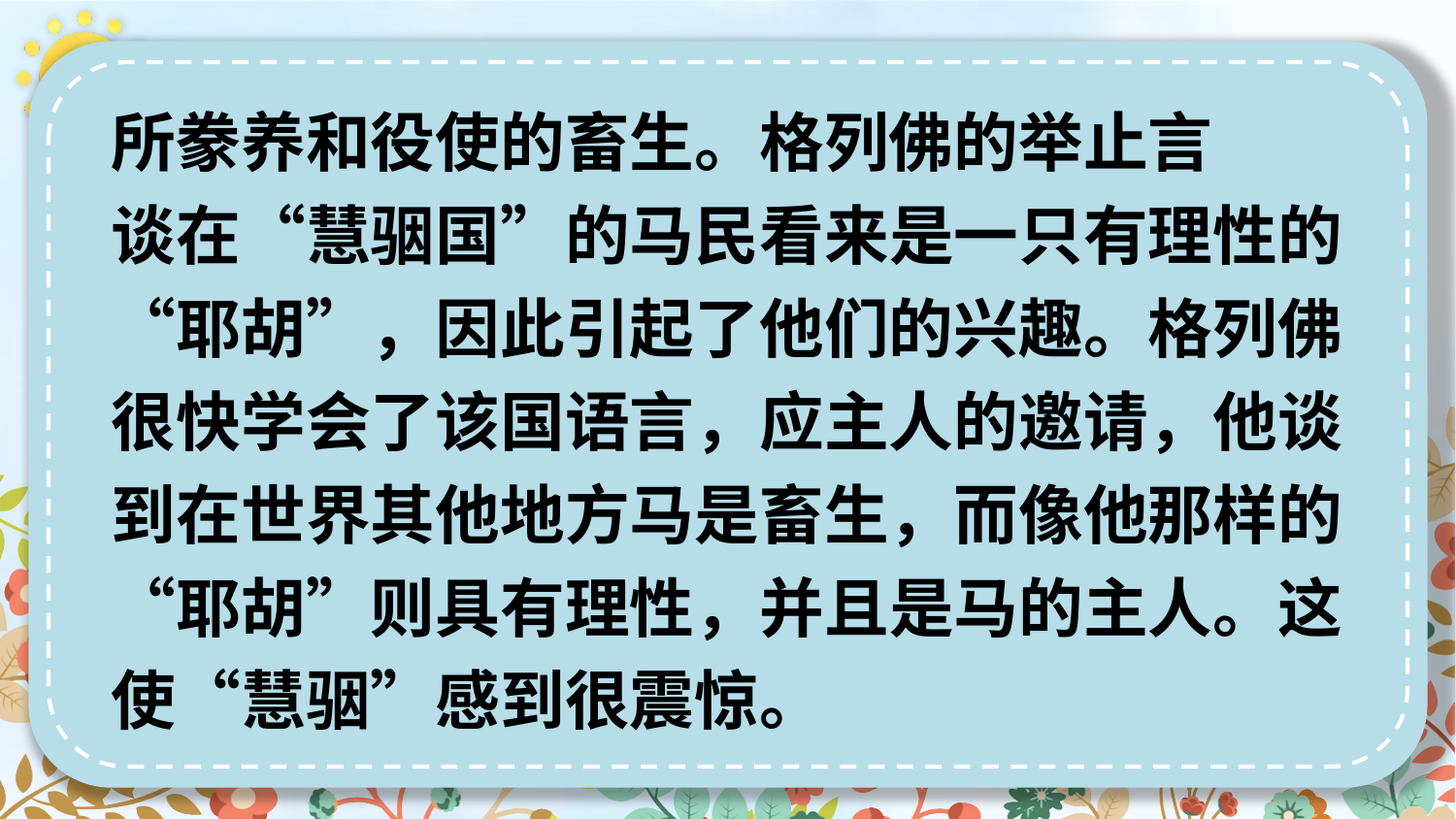

所豢养和役使的畜生。格列佛的举止言
谈在“慧骃国”的马民看来是一只有理性的“耶胡”，因此引起了他们的兴趣。格列佛很快学会了该国语言，应主人的邀请，他谈到在世界其他地方马是畜生，而像他那样的“耶胡”则具有理性，并且是马的主人。这使“慧骃”感到很震惊。